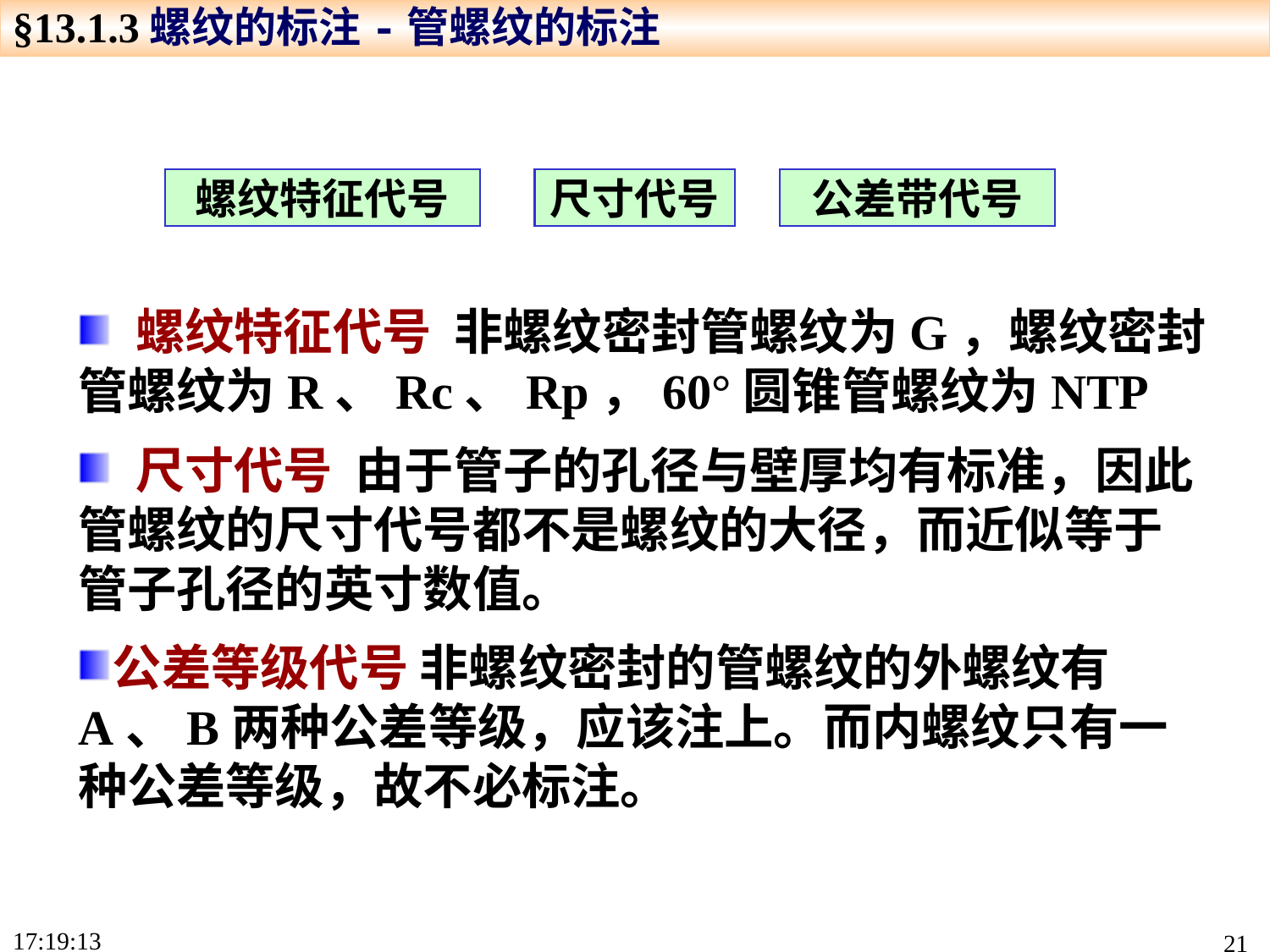

§13.1.3螺纹的标注-管螺纹的标注
螺纹特征代号
尺寸代号
公差带代号
 螺纹特征代号  非螺纹密封管螺纹为G，螺纹密封管螺纹为R、Rc、Rp，60°圆锥管螺纹为NTP
 尺寸代号  由于管子的孔径与壁厚均有标准，因此管螺纹的尺寸代号都不是螺纹的大径，而近似等于管子孔径的英寸数值。
公差等级代号 非螺纹密封的管螺纹的外螺纹有A、B两种公差等级，应该注上。而内螺纹只有一种公差等级，故不必标注。
17:19:13
21